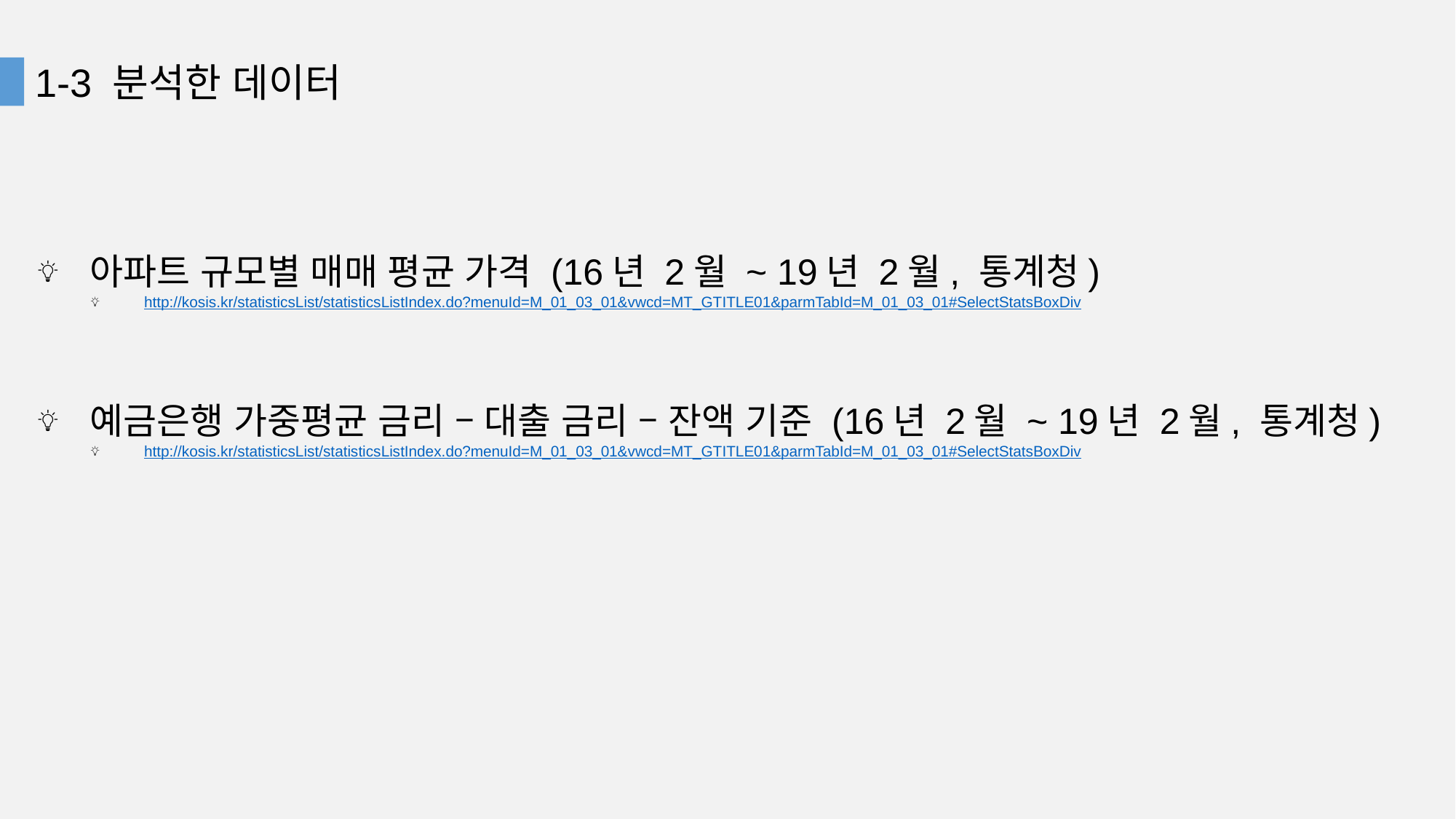

1-3 분석한 데이터

아파트 규모별 매매 평균 가격 (16년 2월 ~ 19년 2월, 통계청)
http://kosis.kr/statisticsList/statisticsListIndex.do?menuId=M_01_03_01&vwcd=MT_GTITLE01&parmTabId=M_01_03_01#SelectStatsBoxDiv

예금은행 가중평균 금리 – 대출 금리 – 잔액 기준 (16년 2월 ~ 19년 2월, 통계청)
http://kosis.kr/statisticsList/statisticsListIndex.do?menuId=M_01_03_01&vwcd=MT_GTITLE01&parmTabId=M_01_03_01#SelectStatsBoxDiv